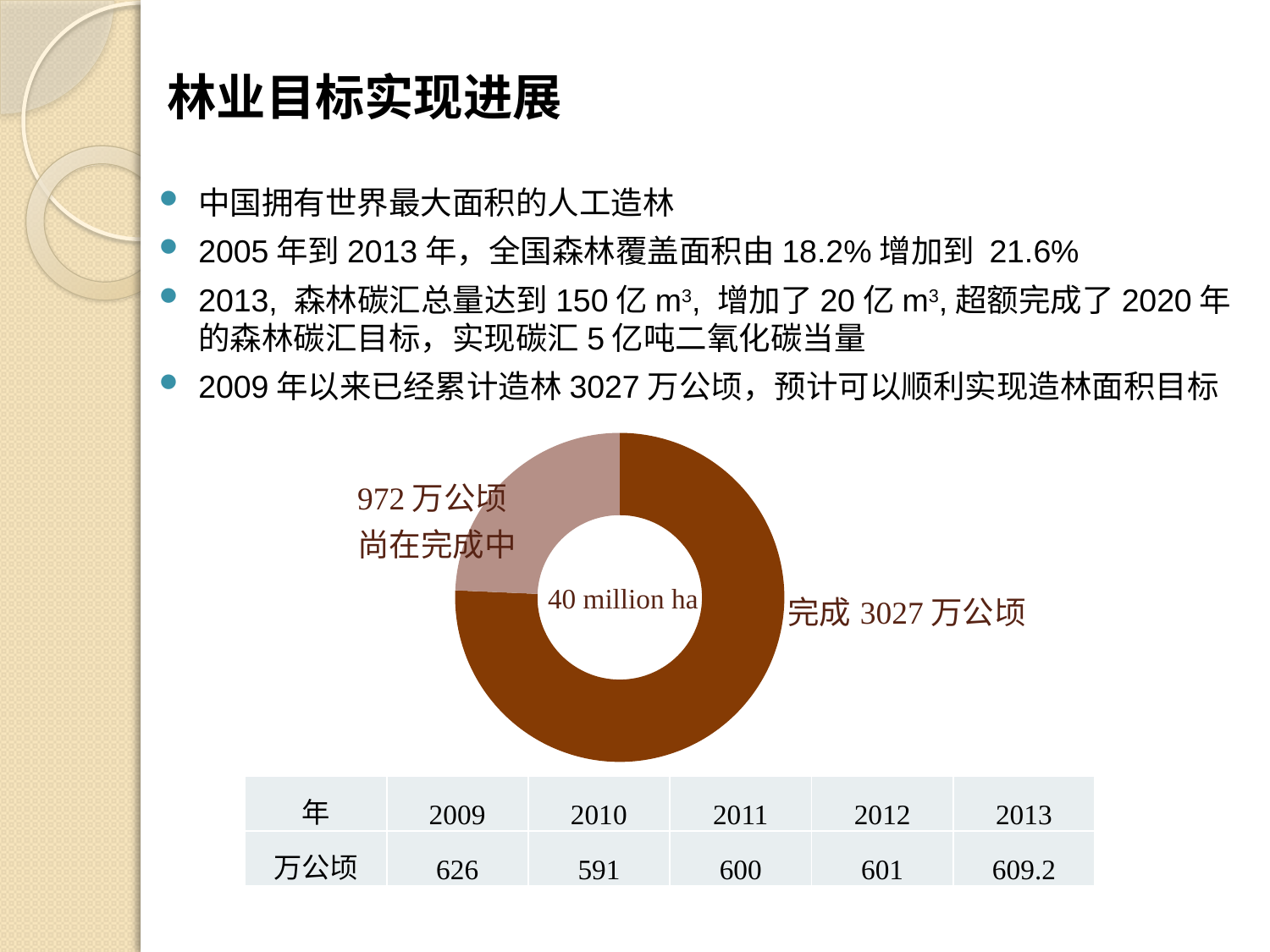

# 林业目标实现进展
中国拥有世界最大面积的人工造林
2005年到2013年，全国森林覆盖面积由18.2%增加到 21.6%
2013, 森林碳汇总量达到150亿m3, 增加了20亿m3,超额完成了2020年的森林碳汇目标，实现碳汇5亿吨二氧化碳当量
2009年以来已经累计造林3027万公顷，预计可以顺利实现造林面积目标

### Chart

| Category |  |
|---|---|
972万公顷
尚在完成中
40 million ha
完成3027万公顷
| 年 | 2009 | 2010 | 2011 | 2012 | 2013 |
| --- | --- | --- | --- | --- | --- |
| 万公顷 | 626 | 591 | 600 | 601 | 609.2 |